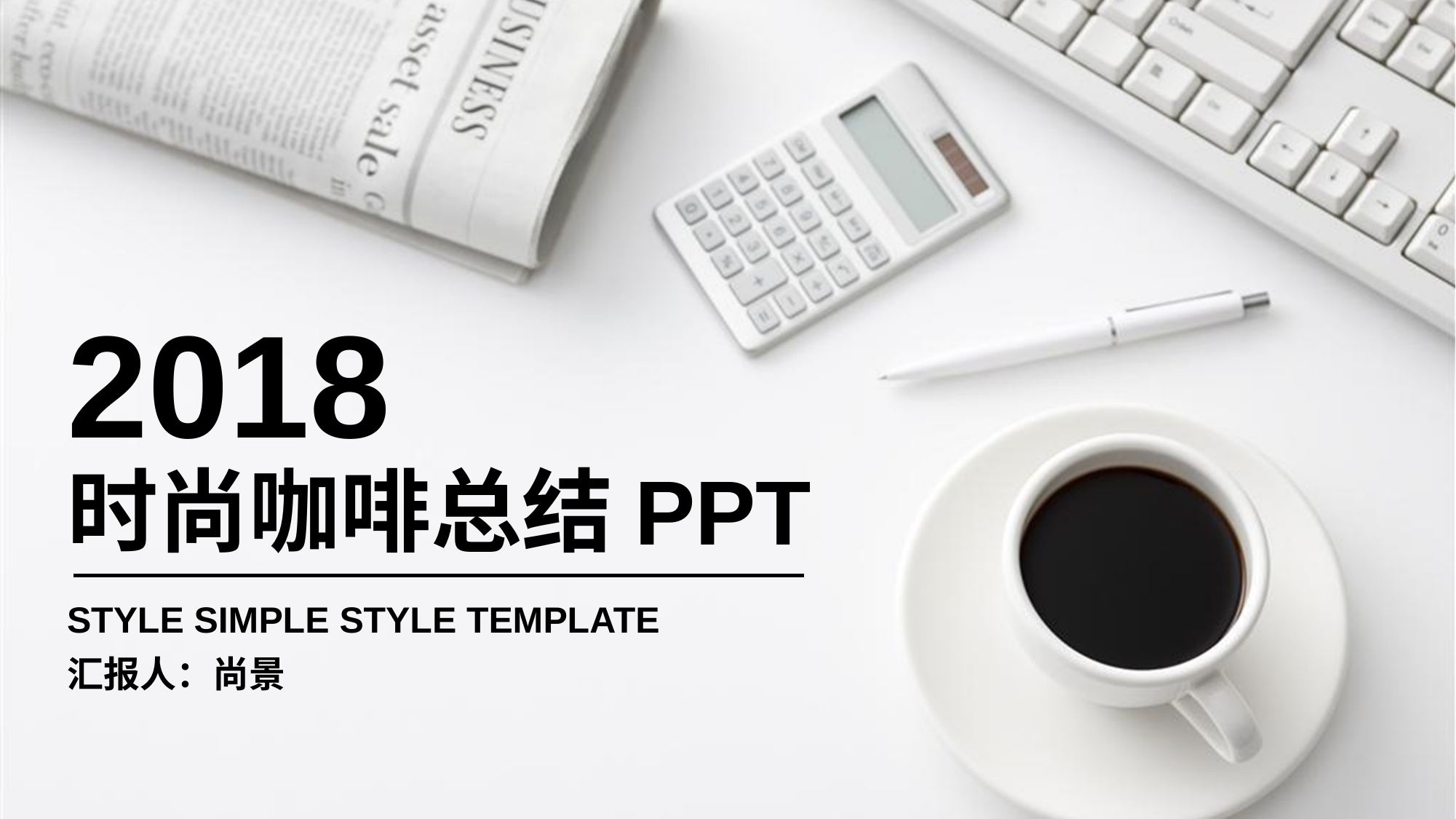

2018
时尚咖啡总结PPT
STYLE SIMPLE STYLE TEMPLATE
汇报人：尚景